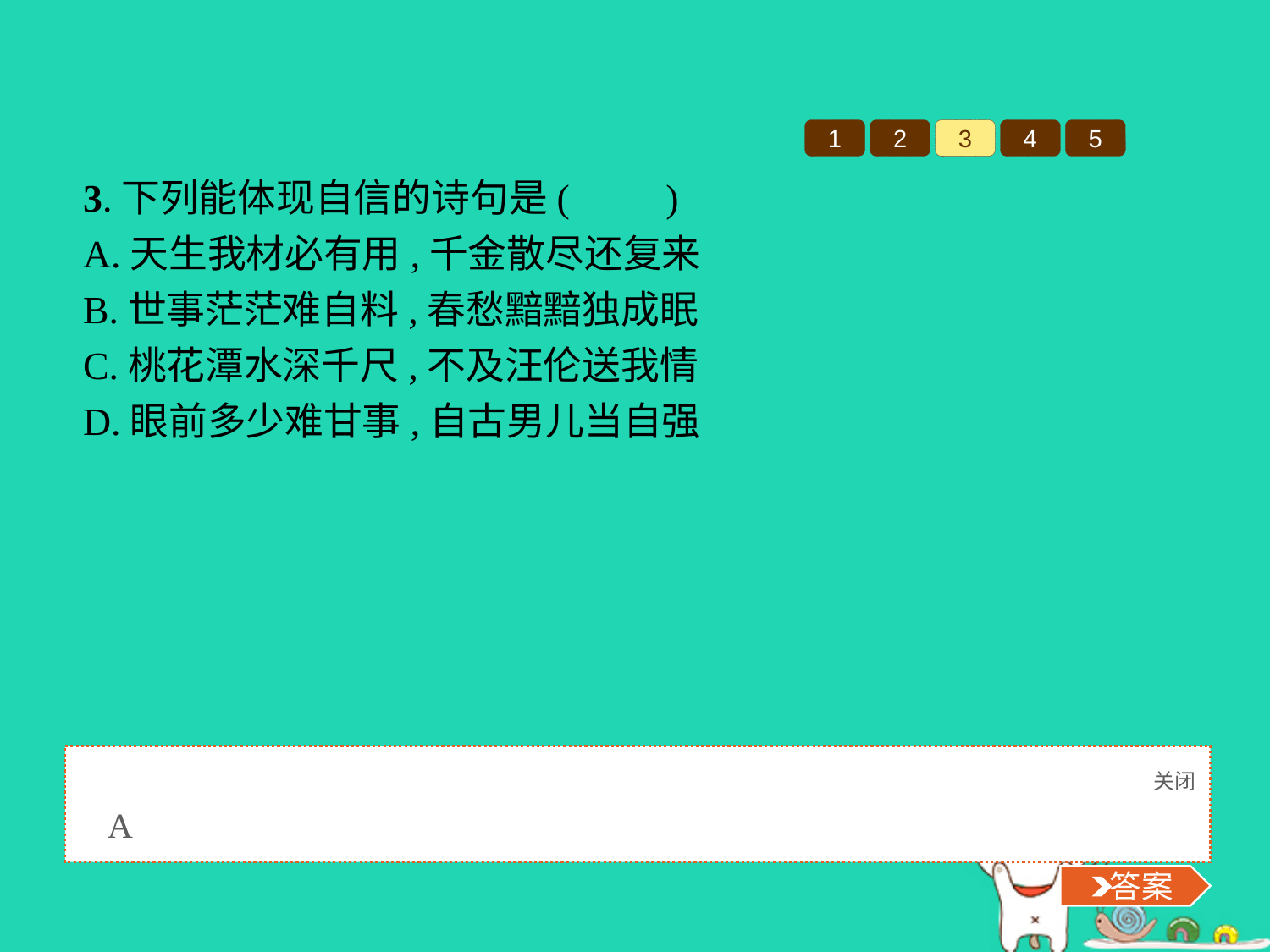

1
2
3
4
5
3.下列能体现自信的诗句是(　　)
A.天生我材必有用,千金散尽还复来
B.世事茫茫难自料,春愁黯黯独成眠
C.桃花潭水深千尺,不及汪伦送我情
D.眼前多少难甘事,自古男儿当自强

关闭
  答案

A
  答案